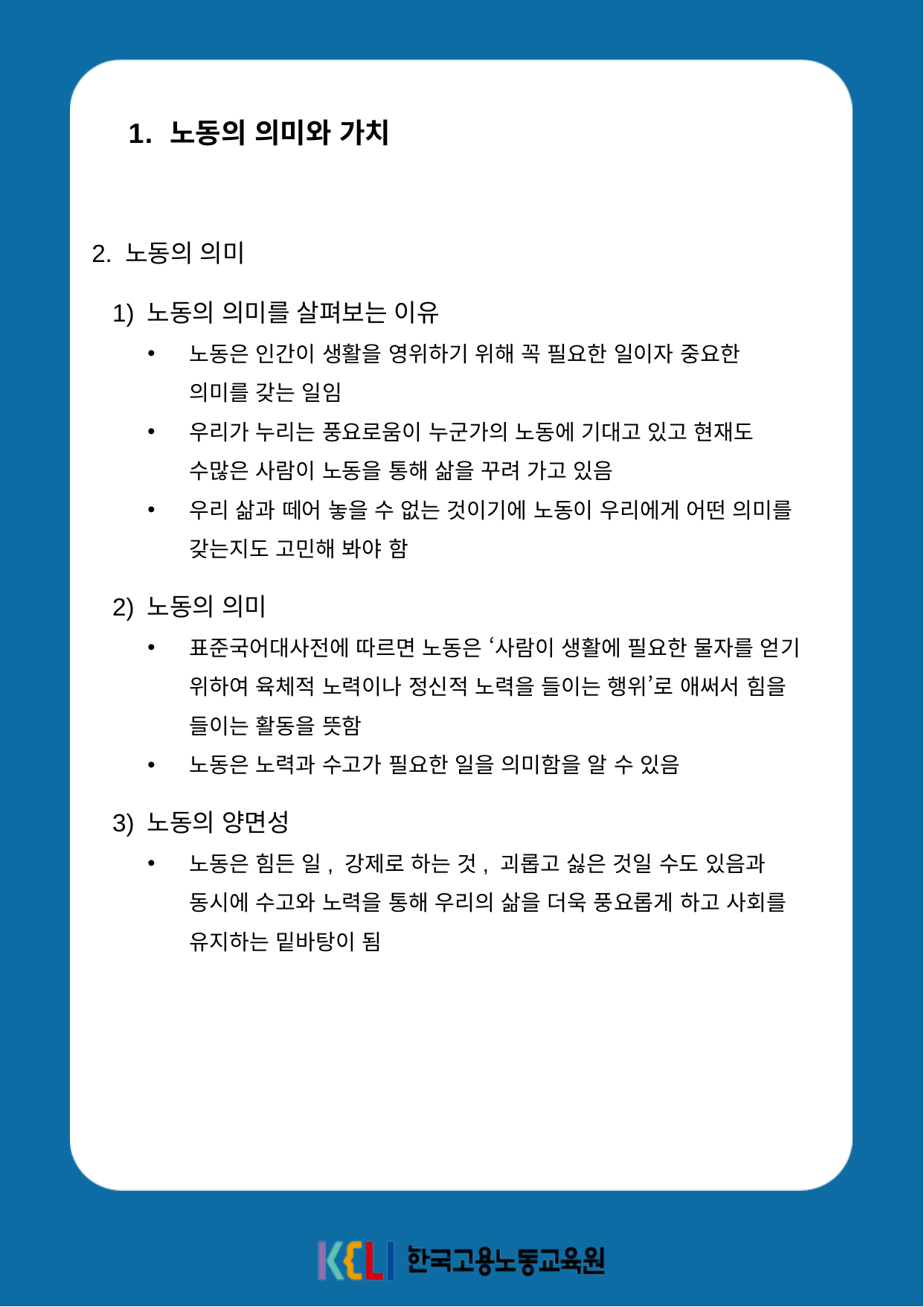

노동의 의미와 가치
2. 노동의 의미
   1) 노동의 의미를 살펴보는 이유
노동은 인간이 생활을 영위하기 위해 꼭 필요한 일이자 중요한 의미를 갖는 일임
우리가 누리는 풍요로움이 누군가의 노동에 기대고 있고 현재도 수많은 사람이 노동을 통해 삶을 꾸려 가고 있음
우리 삶과 떼어 놓을 수 없는 것이기에 노동이 우리에게 어떤 의미를 갖는지도 고민해 봐야 함
   2) 노동의 의미
표준국어대사전에 따르면 노동은 ‘사람이 생활에 필요한 물자를 얻기 위하여 육체적 노력이나 정신적 노력을 들이는 행위’로 애써서 힘을 들이는 활동을 뜻함
노동은 노력과 수고가 필요한 일을 의미함을 알 수 있음
   3) 노동의 양면성
노동은 힘든 일, 강제로 하는 것, 괴롭고 싫은 것일 수도 있음과 동시에 수고와 노력을 통해 우리의 삶을 더욱 풍요롭게 하고 사회를 유지하는 밑바탕이 됨